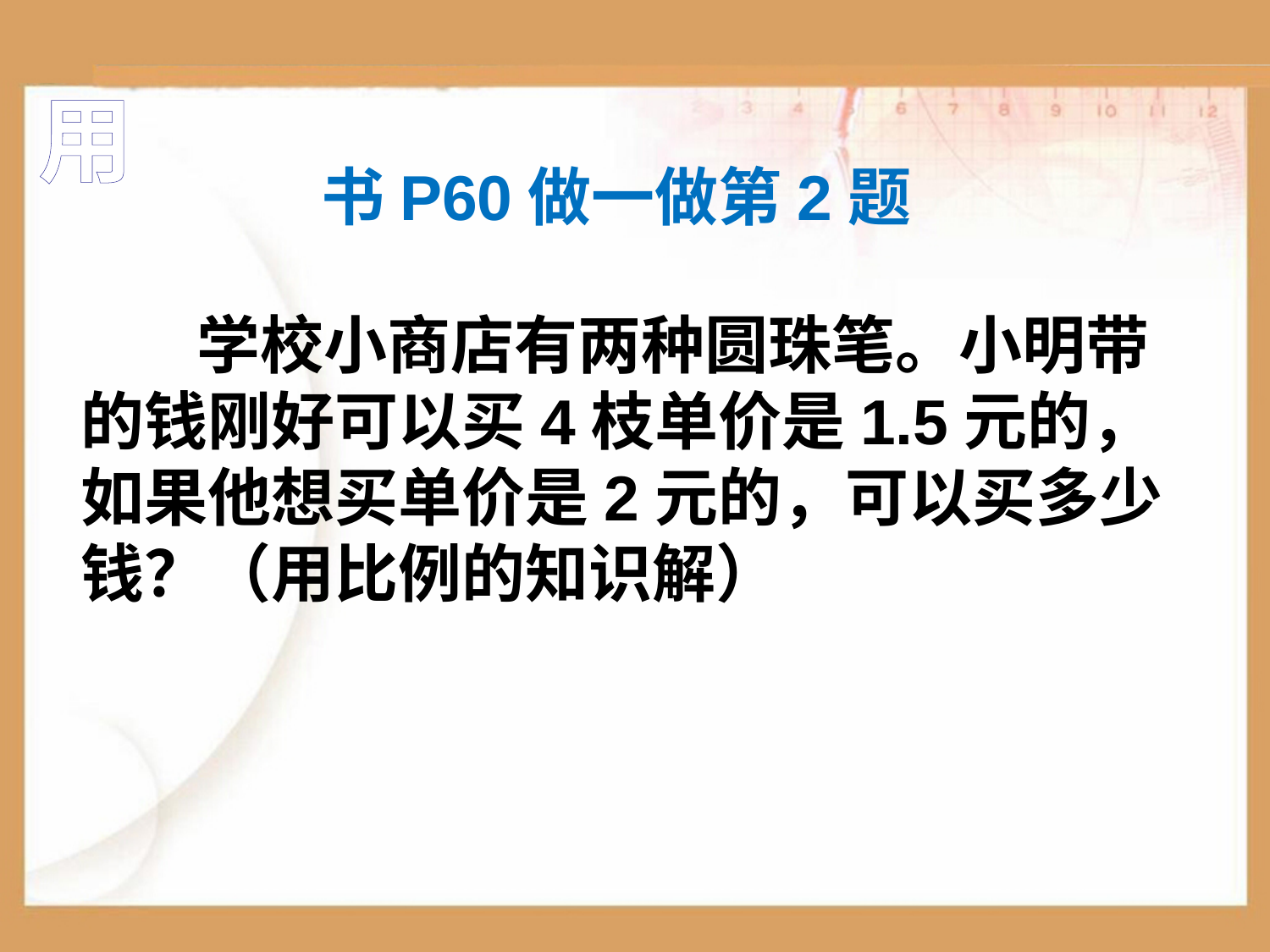

用
书P60做一做第2题
       学校小商店有两种圆珠笔。小明带的钱刚好可以买4枝单价是1.5元的，如果他想买单价是2元的，可以买多少钱？（用比例的知识解）